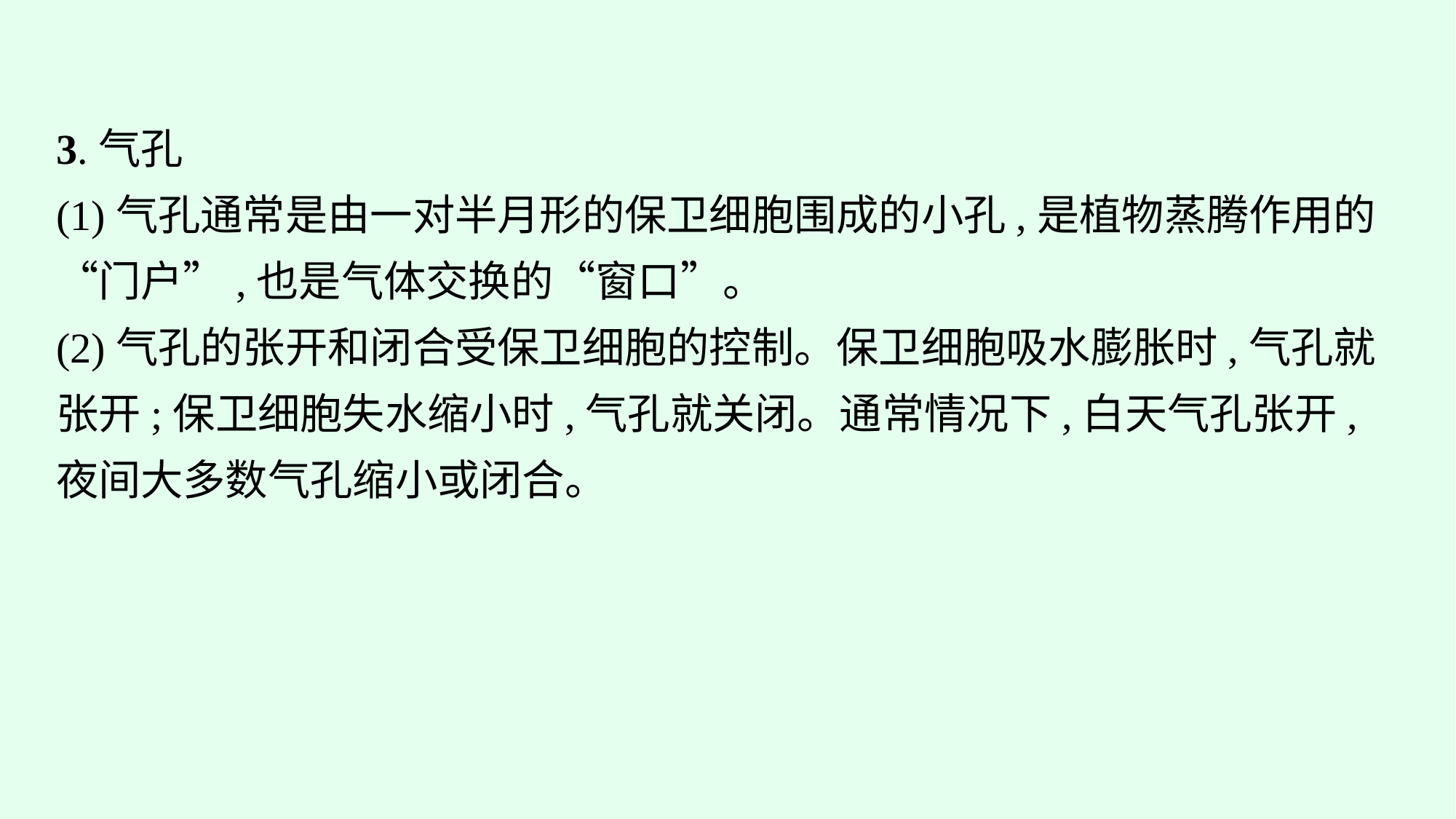

3.气孔
(1)气孔通常是由一对半月形的保卫细胞围成的小孔,是植物蒸腾作用的“门户”,也是气体交换的“窗口”。
(2)气孔的张开和闭合受保卫细胞的控制。保卫细胞吸水膨胀时,气孔就张开;保卫细胞失水缩小时,气孔就关闭。通常情况下,白天气孔张开,夜间大多数气孔缩小或闭合。